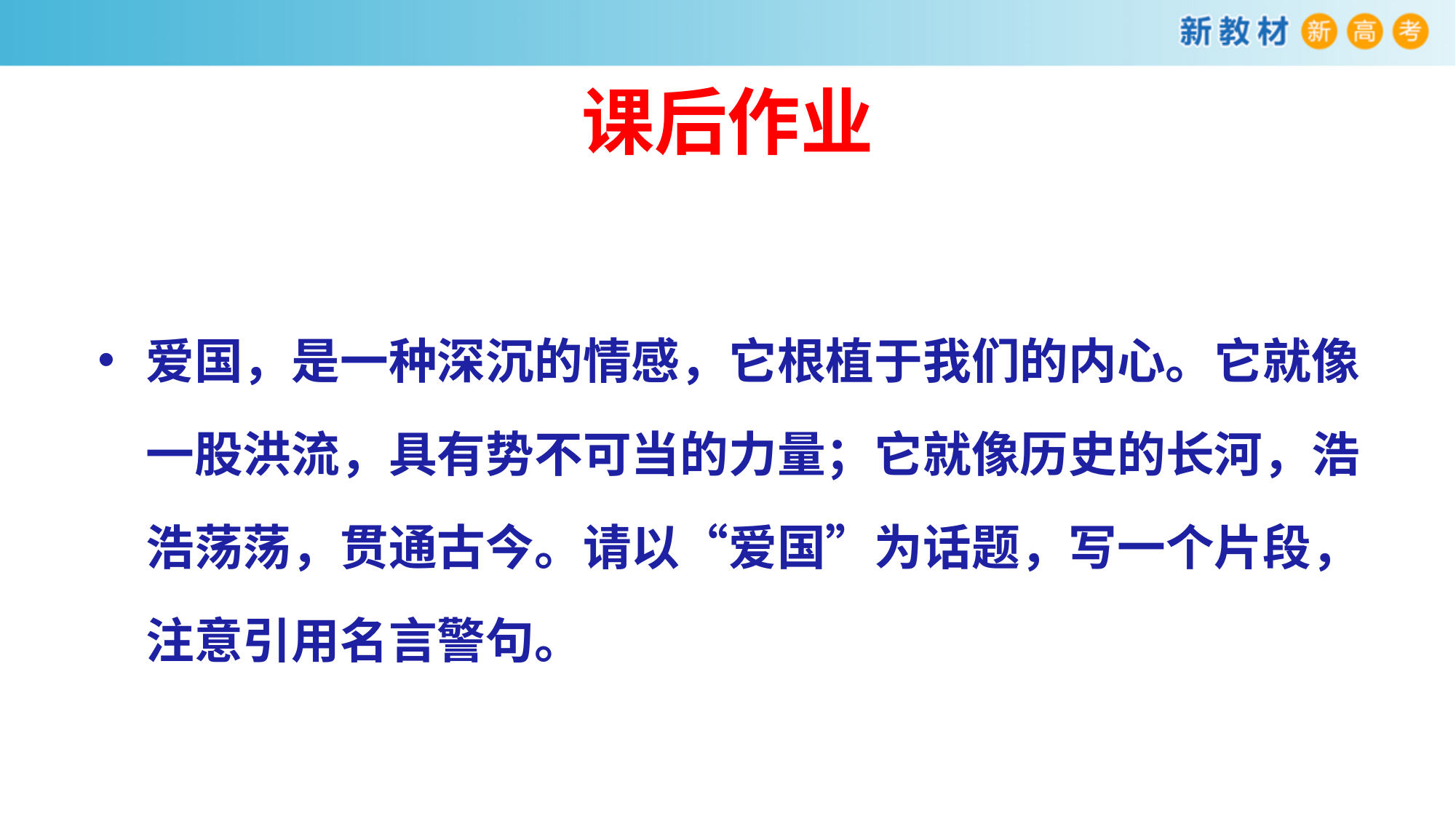

# 课后作业
爱国，是一种深沉的情感，它根植于我们的内心。它就像一股洪流，具有势不可当的力量；它就像历史的长河，浩浩荡荡，贯通古今。请以“爱国”为话题，写一个片段，注意引用名言警句。